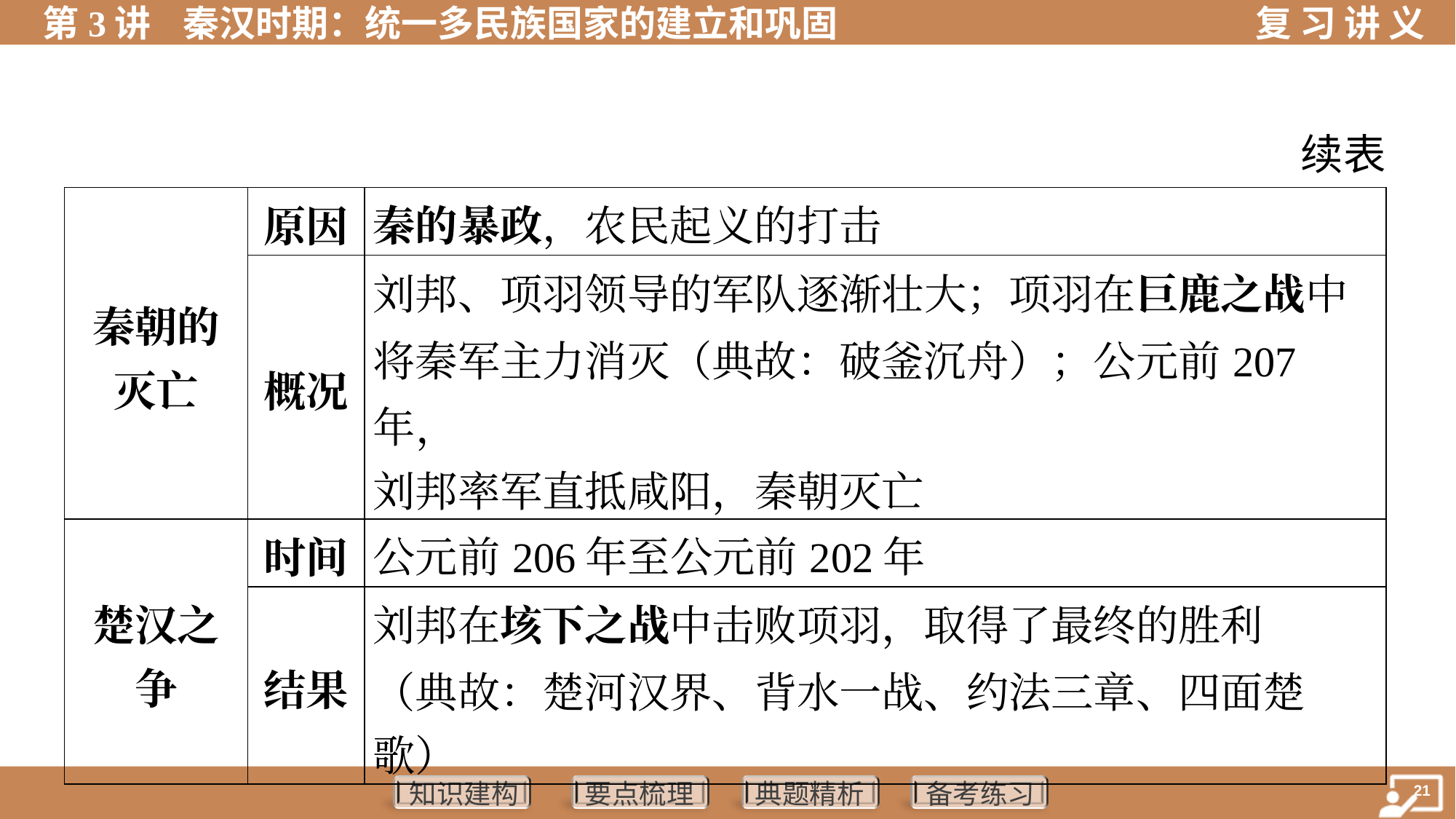

续表
| 秦朝的 灭亡 | 原因 | 秦的暴政，农民起义的打击 |
| --- | --- | --- |
|  | 概况 | 刘邦、项羽领导的军队逐渐壮大；项羽在巨鹿之战中 将秦军主力消灭（典故：破釜沉舟）；公元前207年， 刘邦率军直抵咸阳，秦朝灭亡 |
| 楚汉之 争 | 时间 | 公元前206年至公元前202年 |
|  | 结果 | 刘邦在垓下之战中击败项羽，取得了最终的胜利 （典故：楚河汉界、背水一战、约法三章、四面楚 歌） |